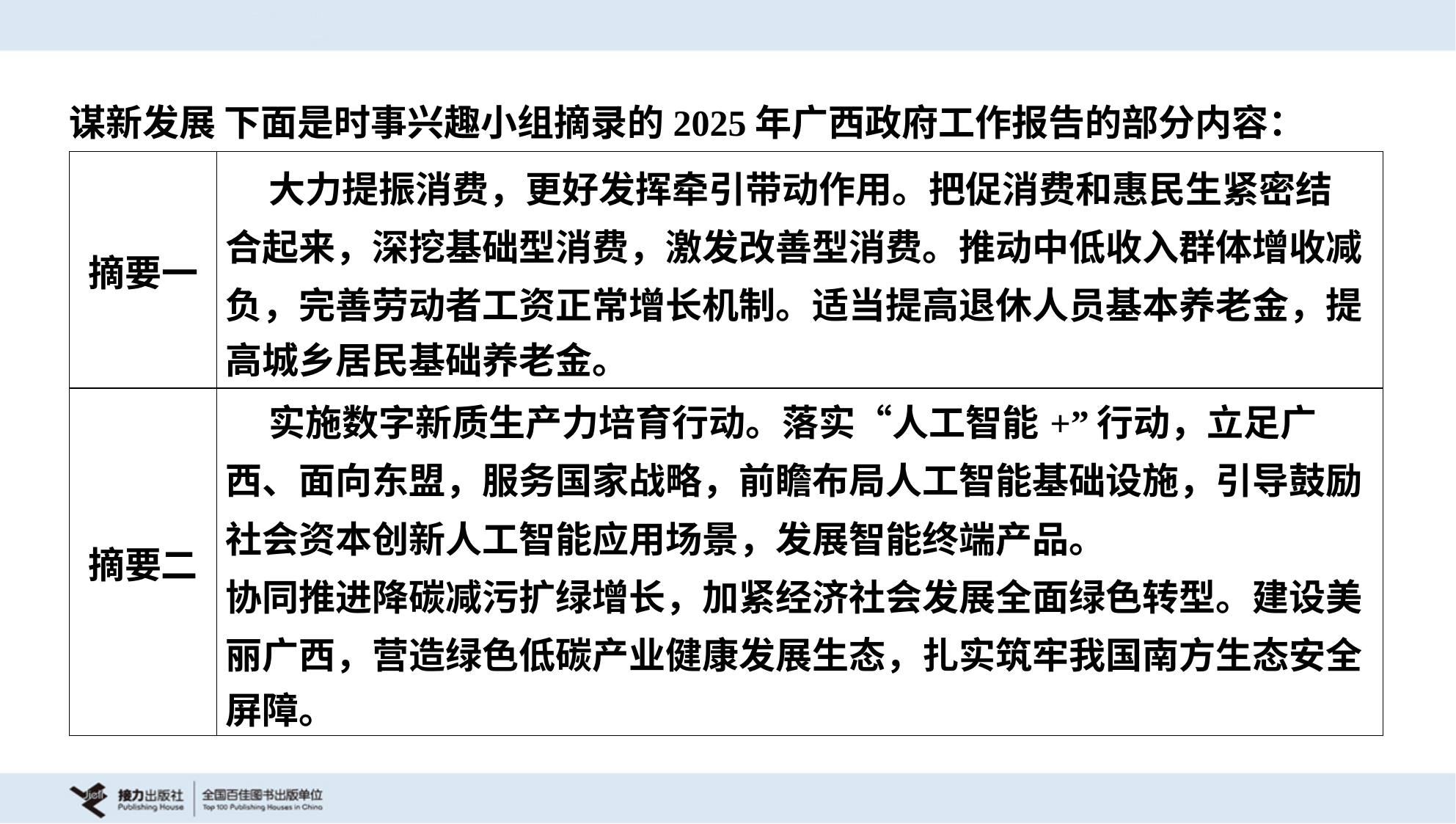

谋新发展 下面是时事兴趣小组摘录的2025年广西政府工作报告的部分内容：
| 摘要一 | 大力提振消费，更好发挥牵引带动作用。把促消费和惠民生紧密结 合起来，深挖基础型消费，激发改善型消费。推动中低收入群体增收减 负，完善劳动者工资正常增长机制。适当提高退休人员基本养老金，提 高城乡居民基础养老金。 |
| --- | --- |
| 摘要二 | 实施数字新质生产力培育行动。落实“人工智能+”行动，立足广 西、面向东盟，服务国家战略，前瞻布局人工智能基础设施，引导鼓励 社会资本创新人工智能应用场景，发展智能终端产品。 协同推进降碳减污扩绿增长，加紧经济社会发展全面绿色转型。建设美 丽广西，营造绿色低碳产业健康发展生态，扎实筑牢我国南方生态安全 屏障。 |